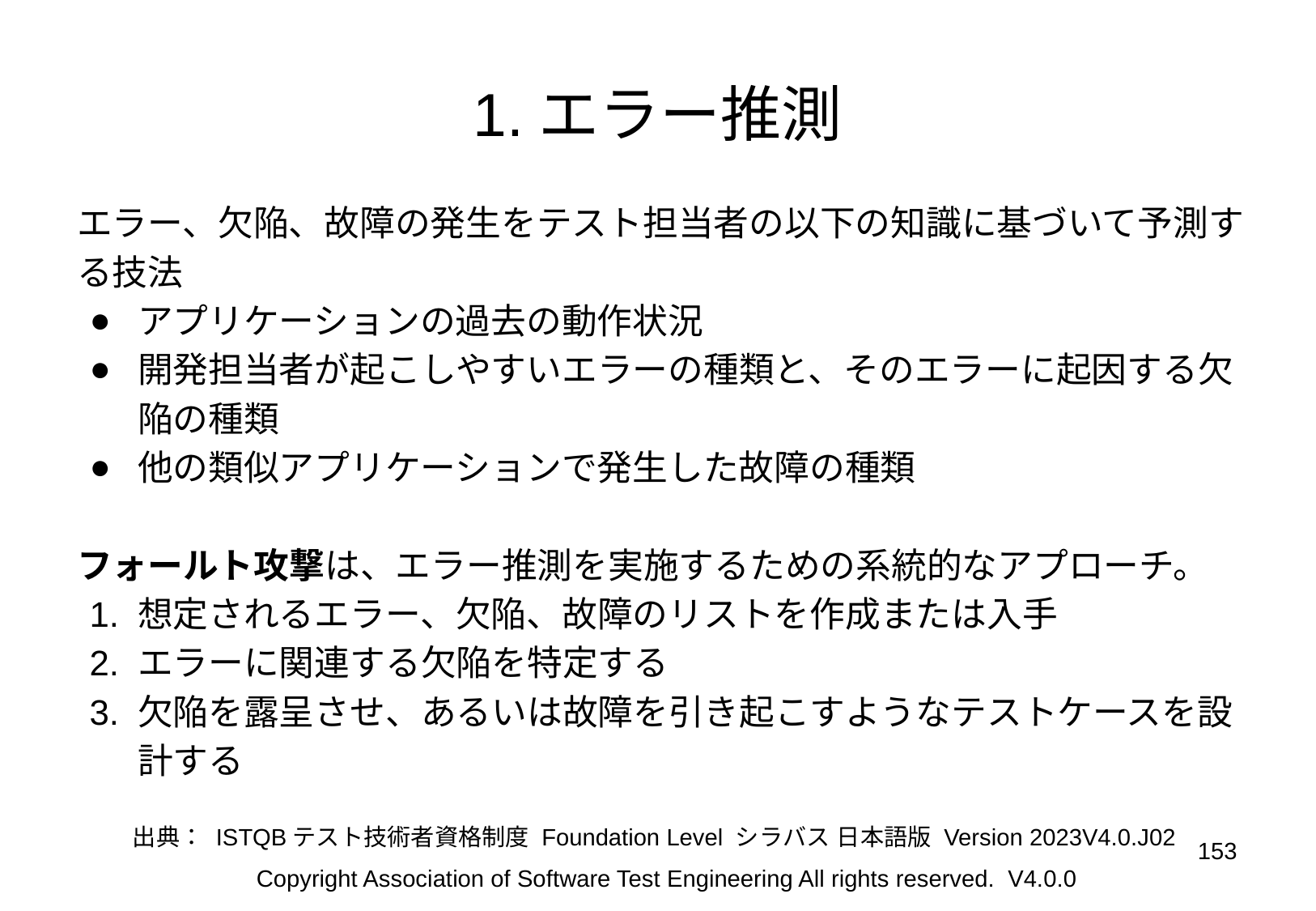

# 1.エラー推測
エラー、欠陥、故障の発生をテスト担当者の以下の知識に基づいて予測する技法
アプリケーションの過去の動作状況
開発担当者が起こしやすいエラーの種類と、そのエラーに起因する欠陥の種類
他の類似アプリケーションで発生した故障の種類

フォールト攻撃は、エラー推測を実施するための系統的なアプローチ。
想定されるエラー、欠陥、故障のリストを作成または入手
エラーに関連する欠陥を特定する
欠陥を露呈させ、あるいは故障を引き起こすようなテストケースを設計する
出典： ISTQBテスト技術者資格制度 Foundation Level シラバス 日本語版 Version 2023V4.0.J02
153
Copyright Association of Software Test Engineering All rights reserved.  V4.0.0